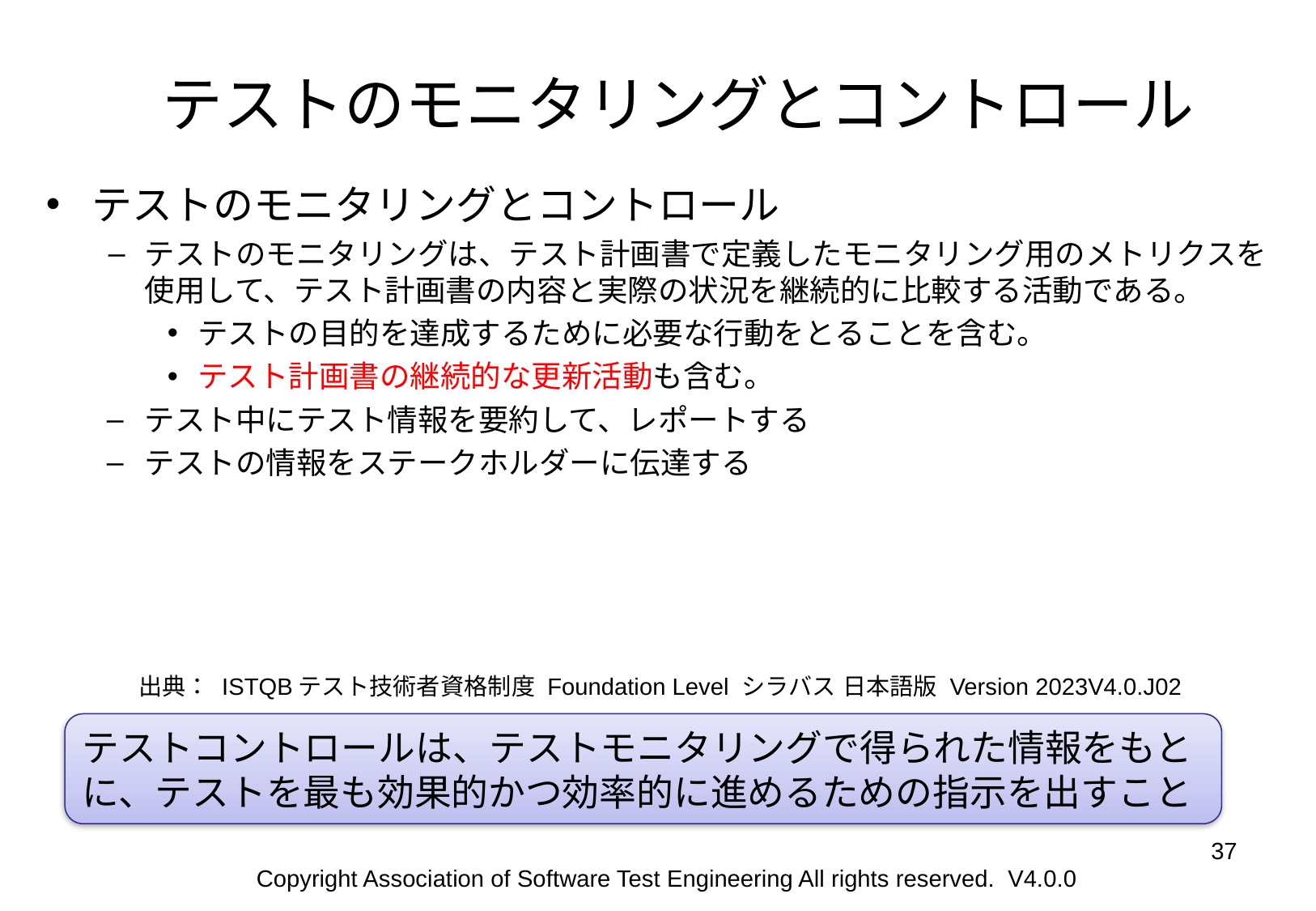

# テストのモニタリングとコントロール
テストのモニタリングとコントロール
テストのモニタリングは、テスト計画書で定義したモニタリング用のメトリクスを使用して、テスト計画書の内容と実際の状況を継続的に比較する活動である。
テストの目的を達成するために必要な行動をとることを含む。
テスト計画書の継続的な更新活動も含む。
テスト中にテスト情報を要約して、レポートする
テストの情報をステークホルダーに伝達する

出典： ISTQBテスト技術者資格制度 Foundation Level シラバス 日本語版 Version 2023V4.0.J02
テストコントロールは、テストモニタリングで得られた情報をもとに、テストを最も効果的かつ効率的に進めるための指示を出すこと
37
Copyright Association of Software Test Engineering All rights reserved.  V4.0.0